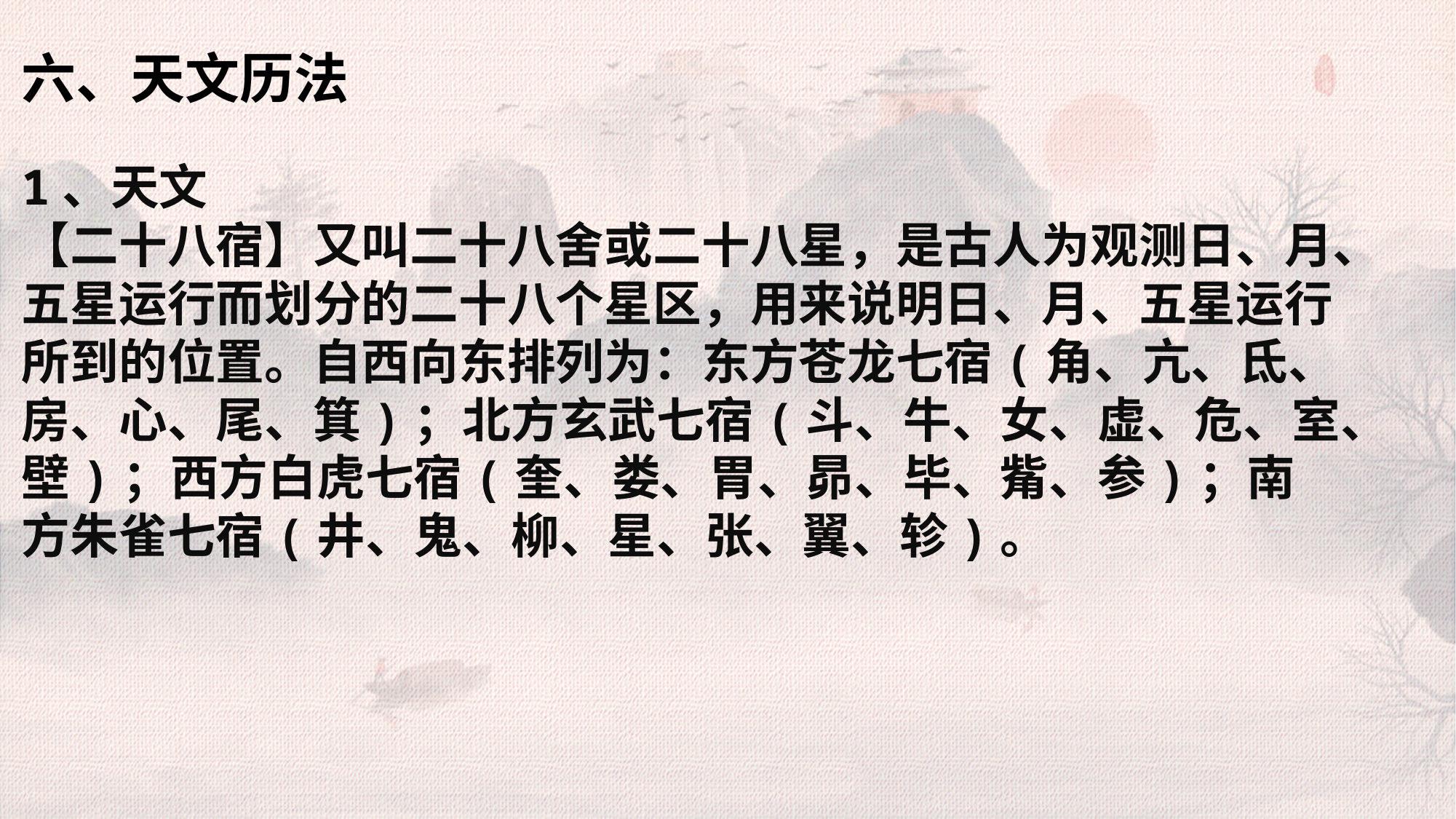

六、天文历法
1、天文
【二十八宿】又叫二十八舍或二十八星，是古人为观测日、月、五星运行而划分的二十八个星区，用来说明日、月、五星运行所到的位置。自西向东排列为：东方苍龙七宿(角、亢、氐、房、心、尾、箕)；北方玄武七宿(斗、牛、女、虚、危、室、壁)；西方白虎七宿(奎、娄、胃、昴、毕、觜、参)；南方朱雀七宿(井、鬼、柳、星、张、翼、轸)。